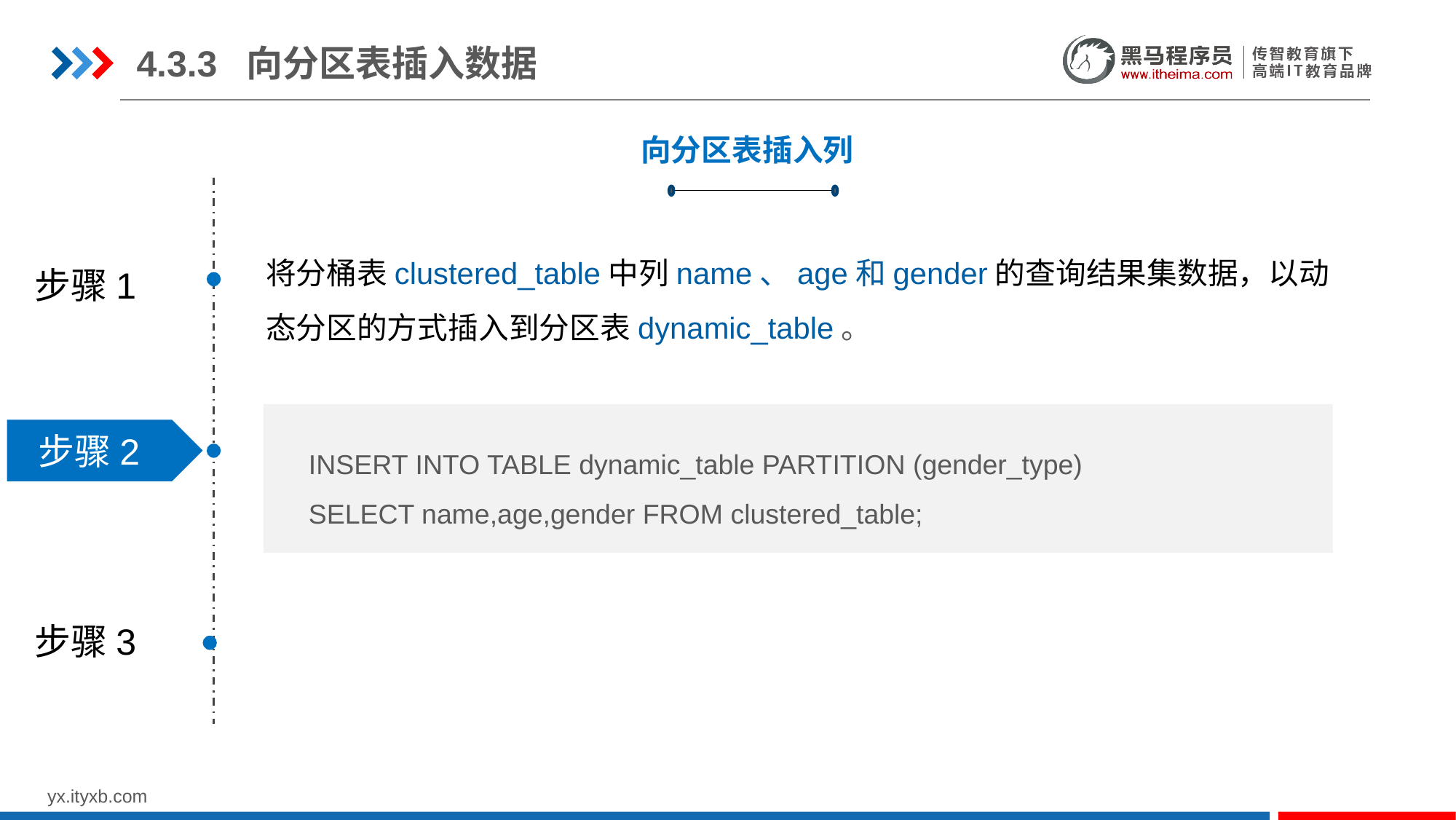

4.3.3  向分区表插入数据
向分区表插入列

将分桶表clustered_table中列name、age和gender的查询结果集数据，以动态分区的方式插入到分区表dynamic_table。

步骤1

INSERT INTO TABLE dynamic_table PARTITION (gender_type)
SELECT name,age,gender FROM clustered_table;

步骤2

步骤3